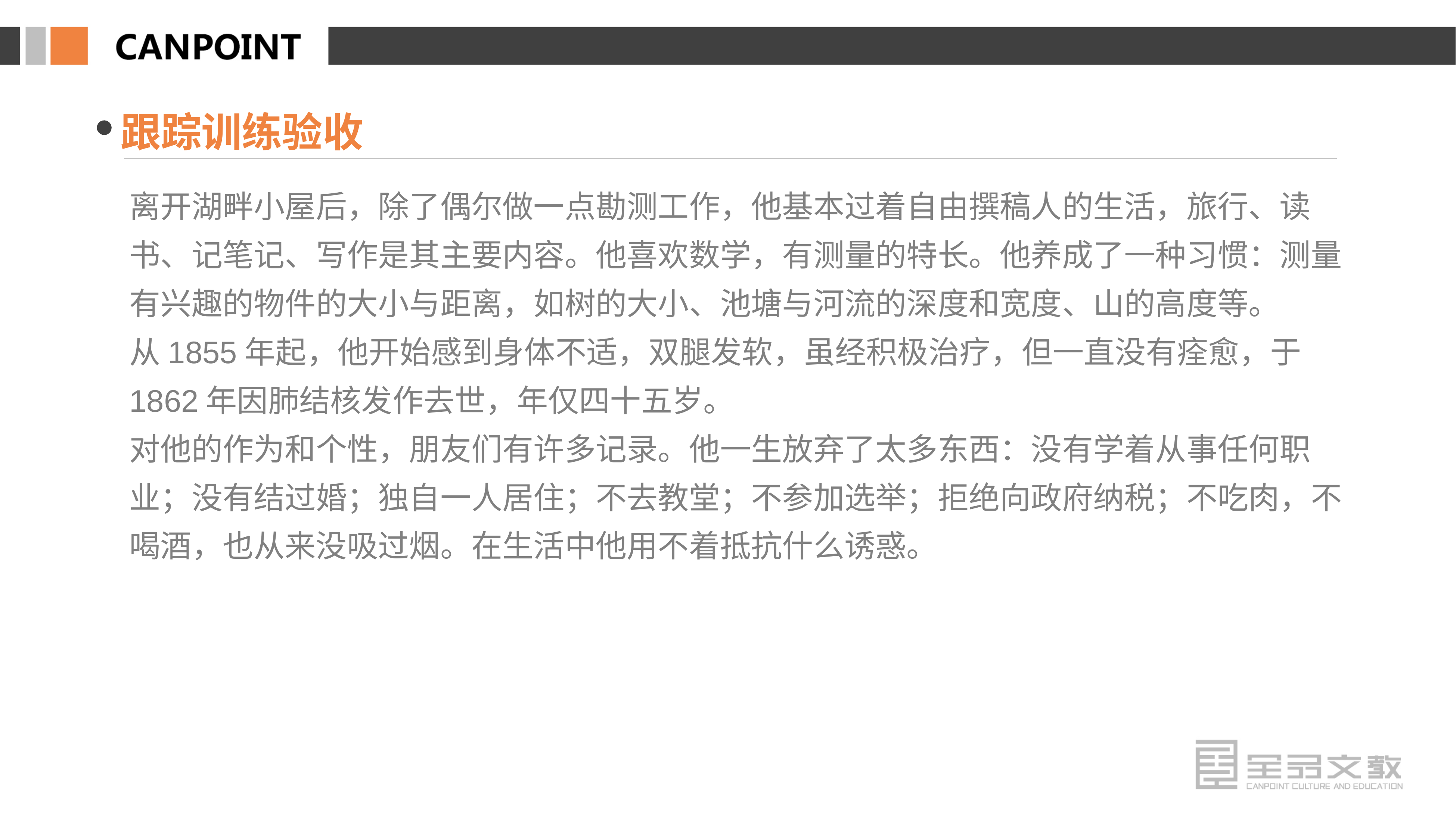

跟踪训练验收

离开湖畔小屋后，除了偶尔做一点勘测工作，他基本过着自由撰稿人的生活，旅行、读书、记笔记、写作是其主要内容。他喜欢数学，有测量的特长。他养成了一种习惯：测量有兴趣的物件的大小与距离，如树的大小、池塘与河流的深度和宽度、山的高度等。
从1855年起，他开始感到身体不适，双腿发软，虽经积极治疗，但一直没有痊愈，于1862年因肺结核发作去世，年仅四十五岁。
对他的作为和个性，朋友们有许多记录。他一生放弃了太多东西：没有学着从事任何职业；没有结过婚；独自一人居住；不去教堂；不参加选举；拒绝向政府纳税；不吃肉，不喝酒，也从来没吸过烟。在生活中他用不着抵抗什么诱惑。